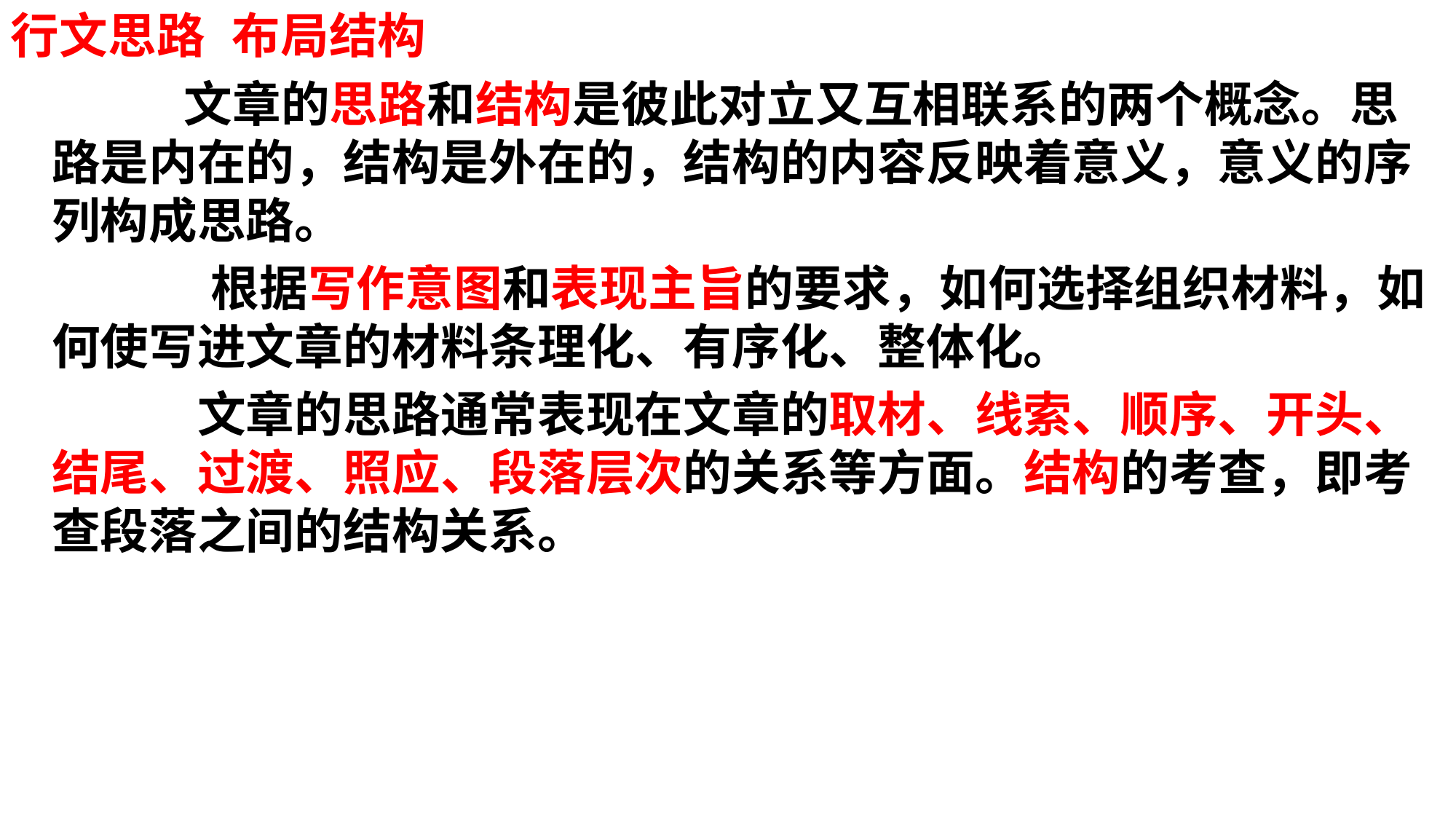

行文思路  布局结构
            文章的思路和结构是彼此对立又互相联系的两个概念。思路是内在的，结构是外在的，结构的内容反映着意义，意义的序列构成思路。
              根据写作意图和表现主旨的要求，如何选择组织材料，如何使写进文章的材料条理化、有序化、整体化。
             文章的思路通常表现在文章的取材、线索、顺序、开头、结尾、过渡、照应、段落层次的关系等方面。结构的考查，即考查段落之间的结构关系。